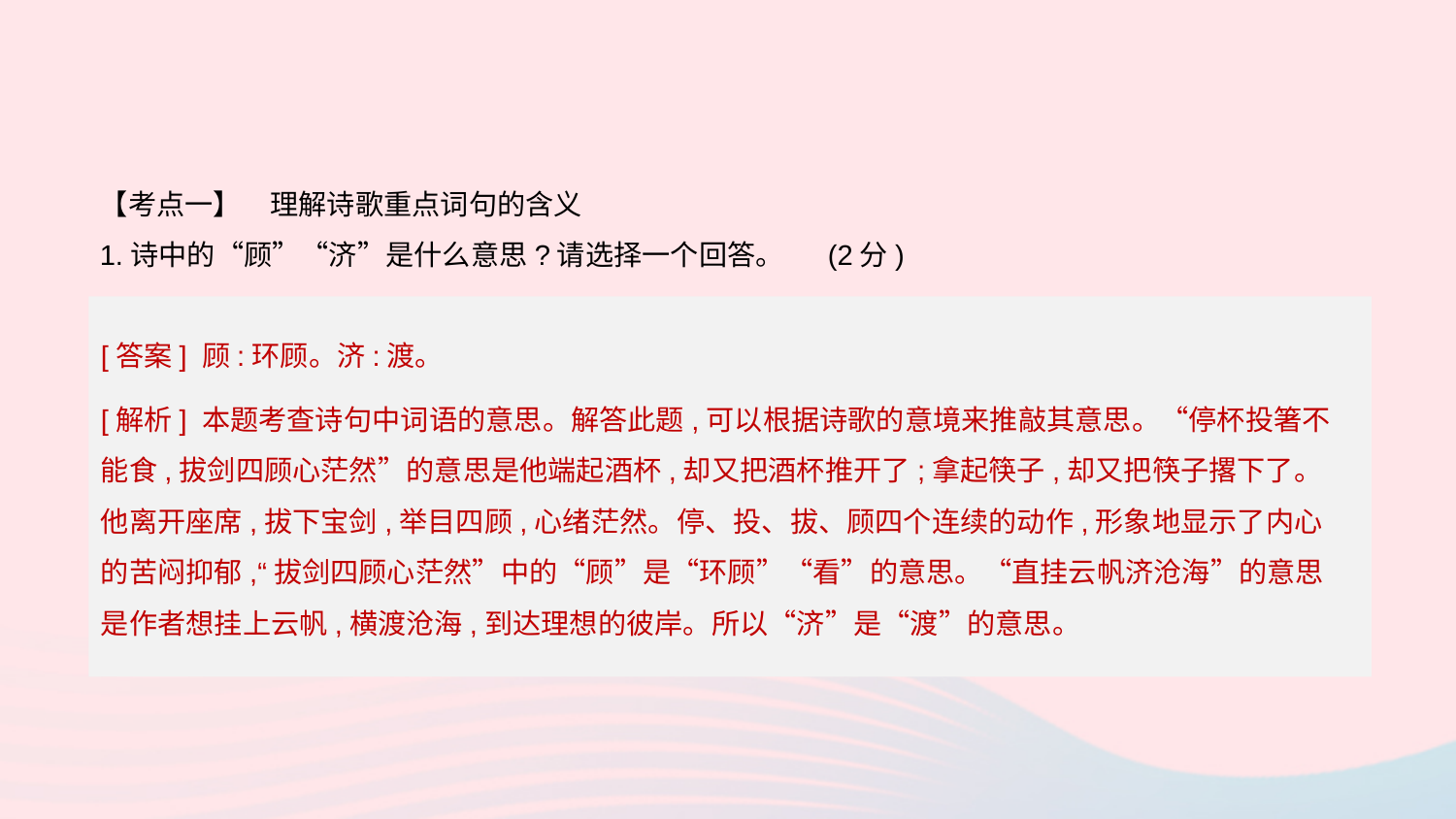

【考点一】　理解诗歌重点词句的含义
1.诗中的“顾”“济”是什么意思?请选择一个回答。	(2分)

[答案] 顾:环顾。济:渡。
[解析] 本题考查诗句中词语的意思。解答此题,可以根据诗歌的意境来推敲其意思。“停杯投箸不能食,拔剑四顾心茫然”的意思是他端起酒杯,却又把酒杯推开了;拿起筷子,却又把筷子撂下了。他离开座席,拔下宝剑,举目四顾,心绪茫然。停、投、拔、顾四个连续的动作,形象地显示了内心的苦闷抑郁,“拔剑四顾心茫然”中的“顾”是“环顾”“看”的意思。“直挂云帆济沧海”的意思是作者想挂上云帆,横渡沧海,到达理想的彼岸。所以“济”是“渡”的意思。